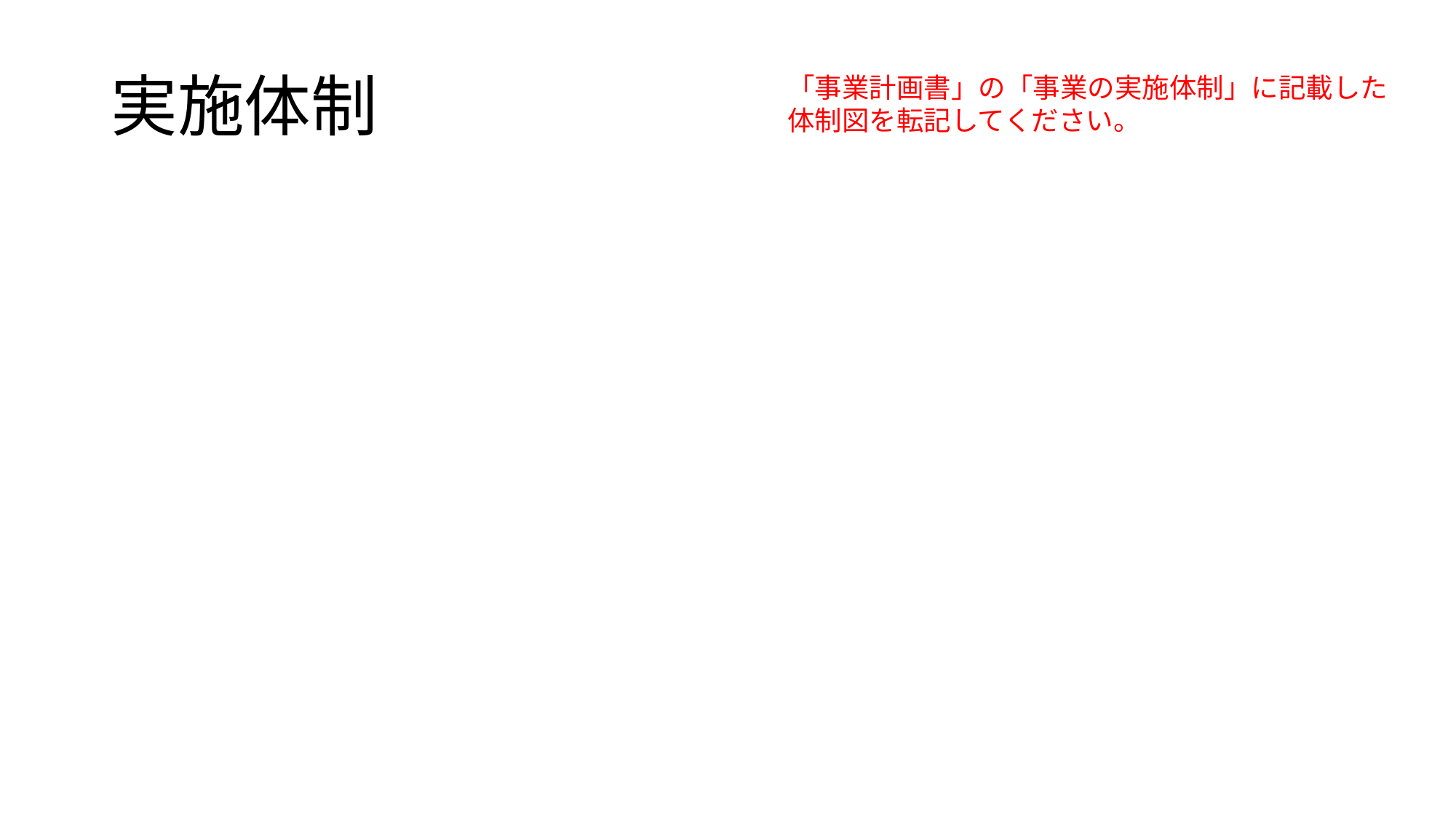

# 実施体制
「事業計画書」の「事業の実施体制」に記載した
体制図を転記してください。